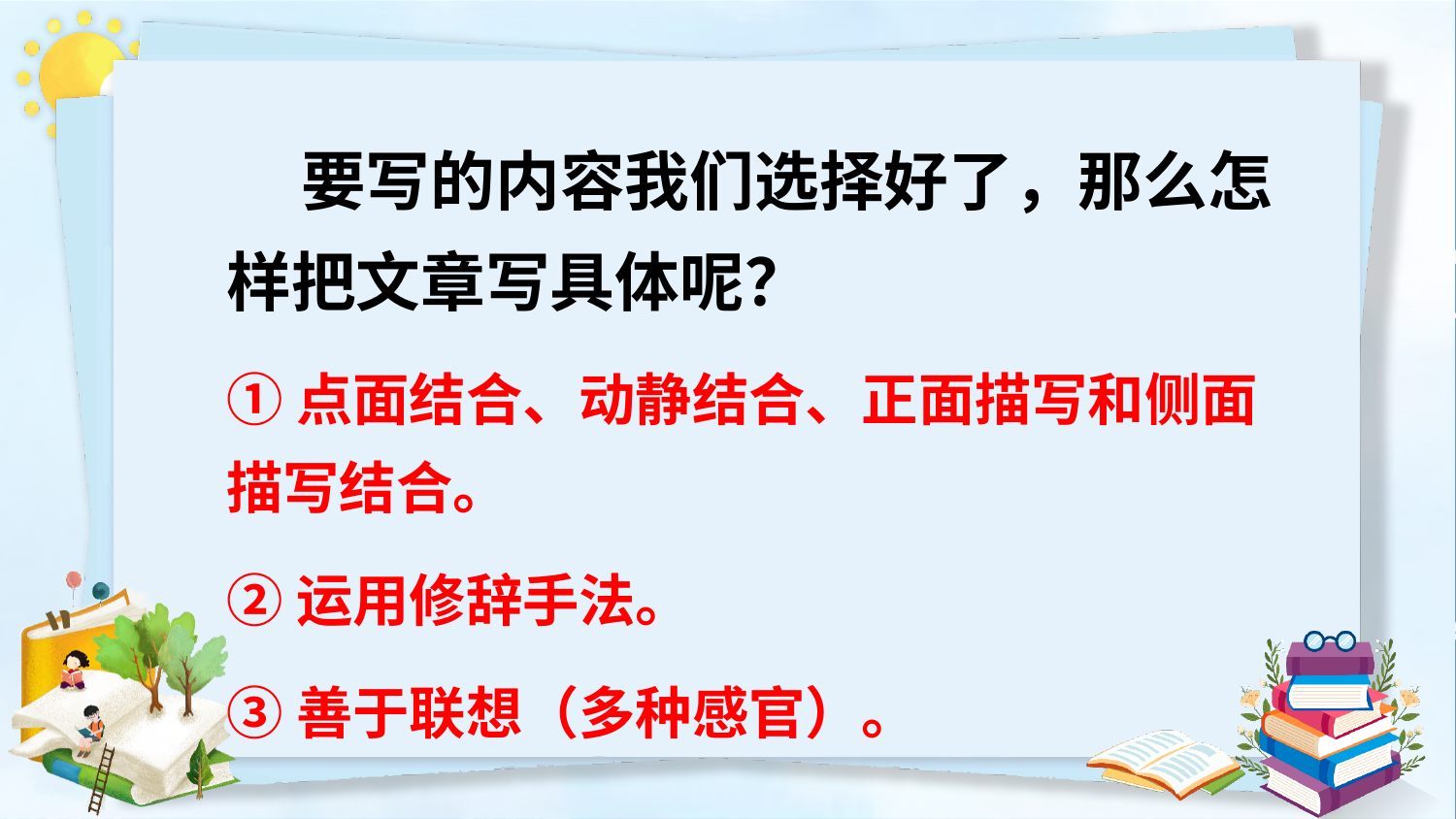

要写的内容我们选择好了，那么怎样把文章写具体呢？
①点面结合、动静结合、正面描写和侧面描写结合。
②运用修辞手法。
③善于联想（多种感官）。